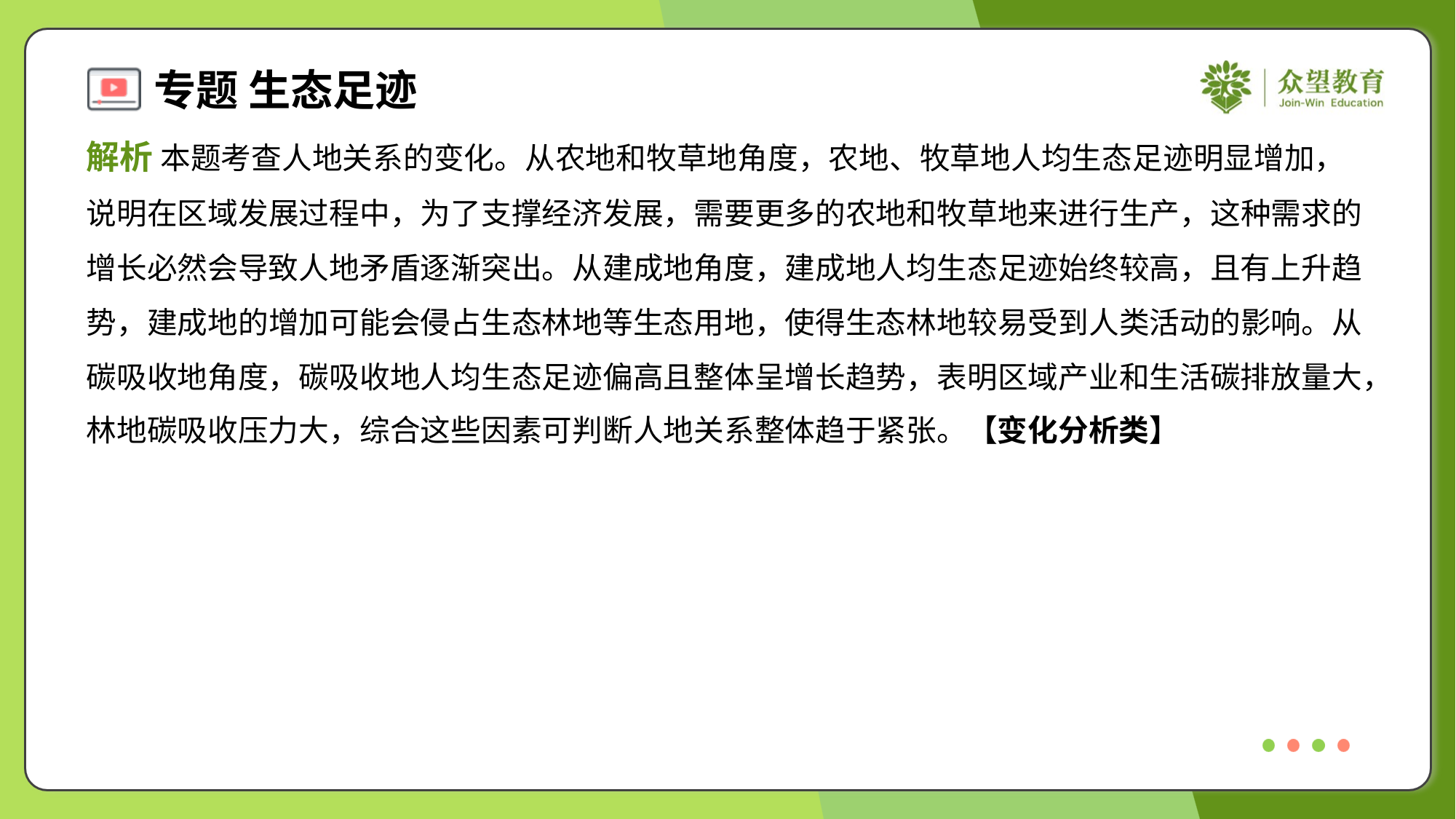

解析 本题考查人地关系的变化。从农地和牧草地角度，农地、牧草地人均生态足迹明显增加，
说明在区域发展过程中，为了支撑经济发展，需要更多的农地和牧草地来进行生产，这种需求的
增长必然会导致人地矛盾逐渐突出。从建成地角度，建成地人均生态足迹始终较高，且有上升趋
势，建成地的增加可能会侵占生态林地等生态用地，使得生态林地较易受到人类活动的影响。从
碳吸收地角度，碳吸收地人均生态足迹偏高且整体呈增长趋势，表明区域产业和生活碳排放量大，
林地碳吸收压力大，综合这些因素可判断人地关系整体趋于紧张。【变化分析类】